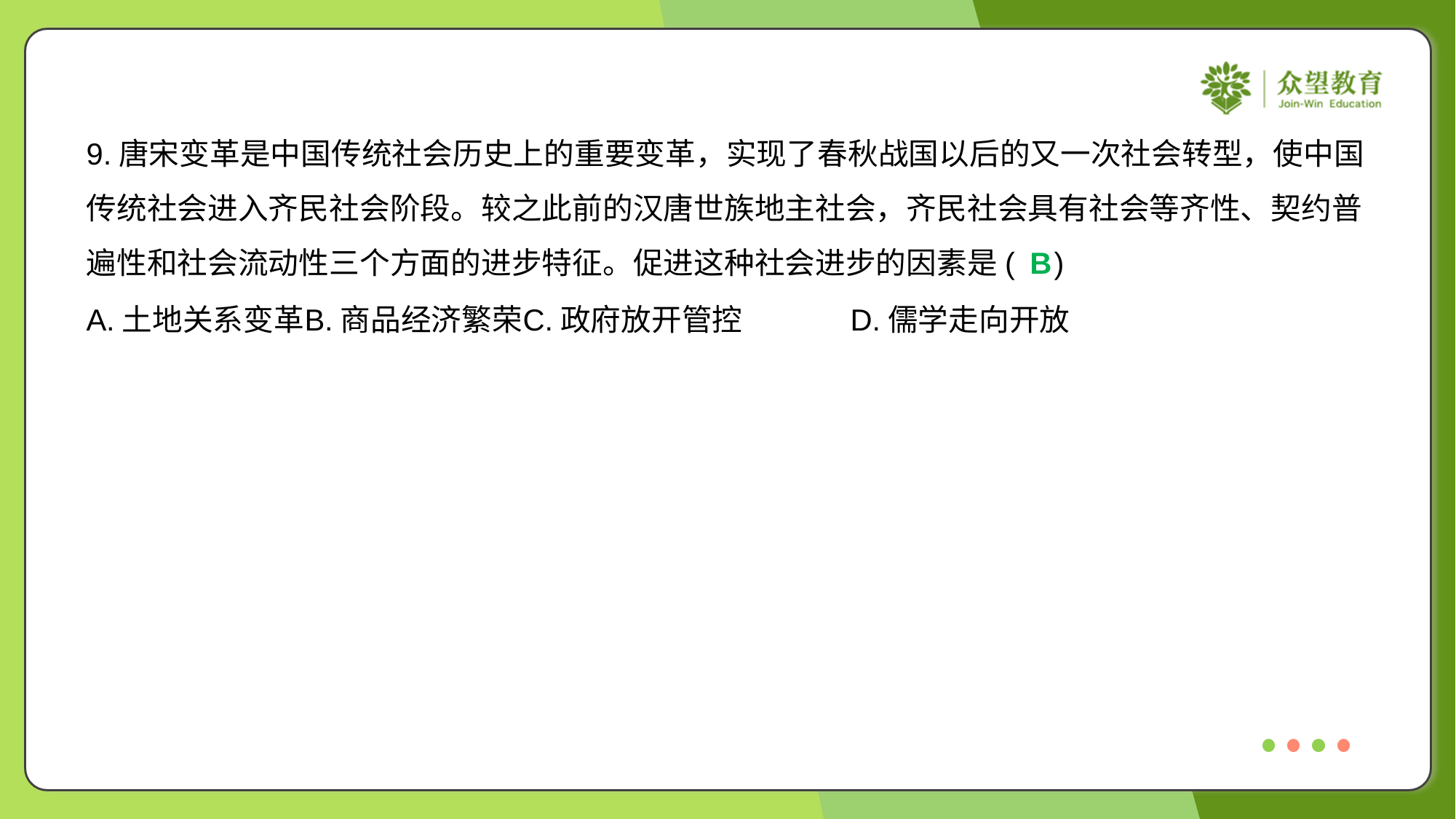

9.唐宋变革是中国传统社会历史上的重要变革，实现了春秋战国以后的又一次社会转型，使中国
传统社会进入齐民社会阶段。较之此前的汉唐世族地主社会，齐民社会具有社会等齐性、契约普
遍性和社会流动性三个方面的进步特征。促进这种社会进步的因素是(     )
B
A.土地关系变革	B.商品经济繁荣	C.政府放开管控	D.儒学走向开放